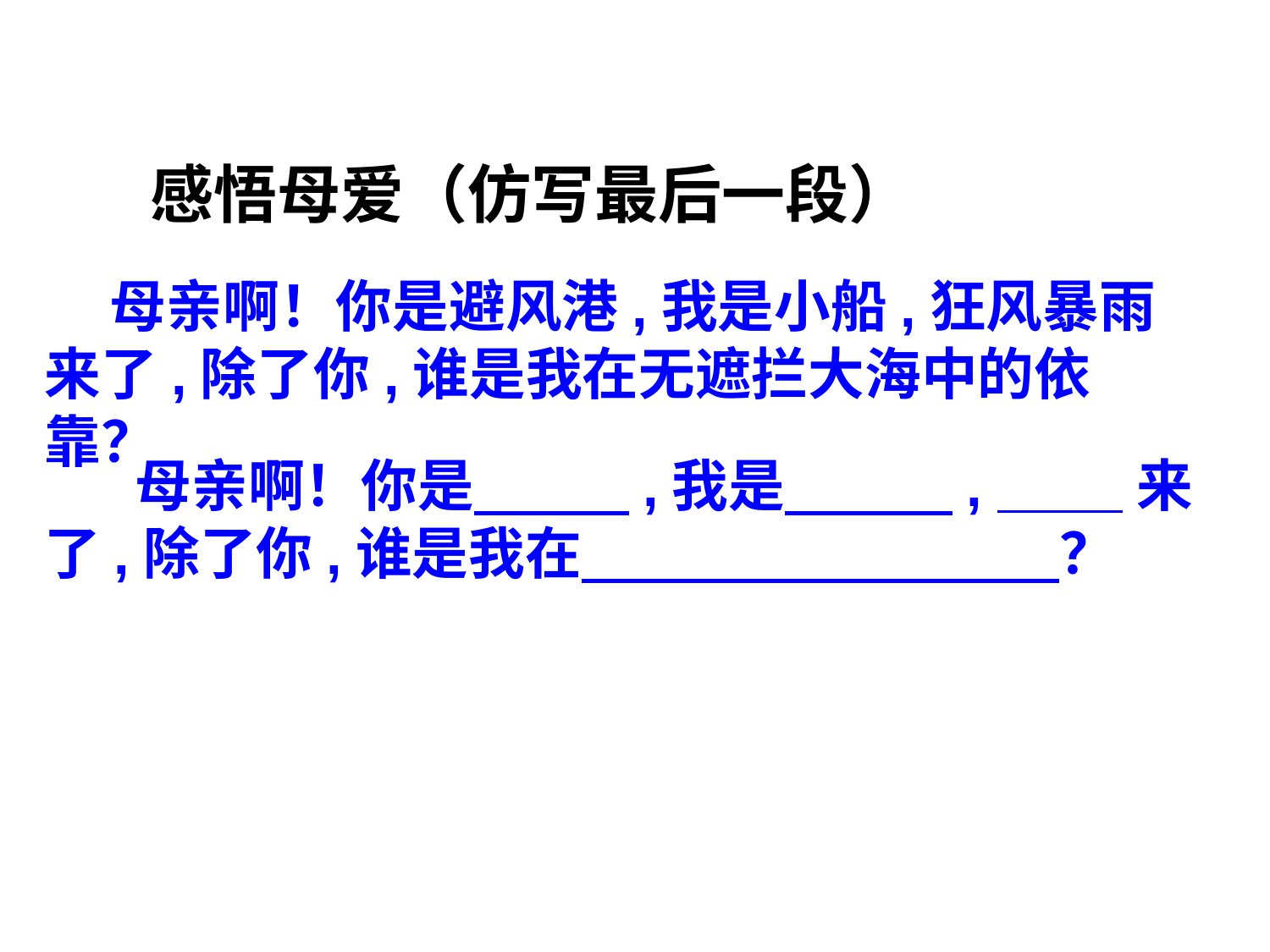

感悟母爱（仿写最后一段）
    母亲啊！你是避风港,我是小船,狂风暴雨来了,除了你,谁是我在无遮拦大海中的依靠？
      母亲啊！你是            ,我是             ,         来了,除了你,谁是我在                                     ？